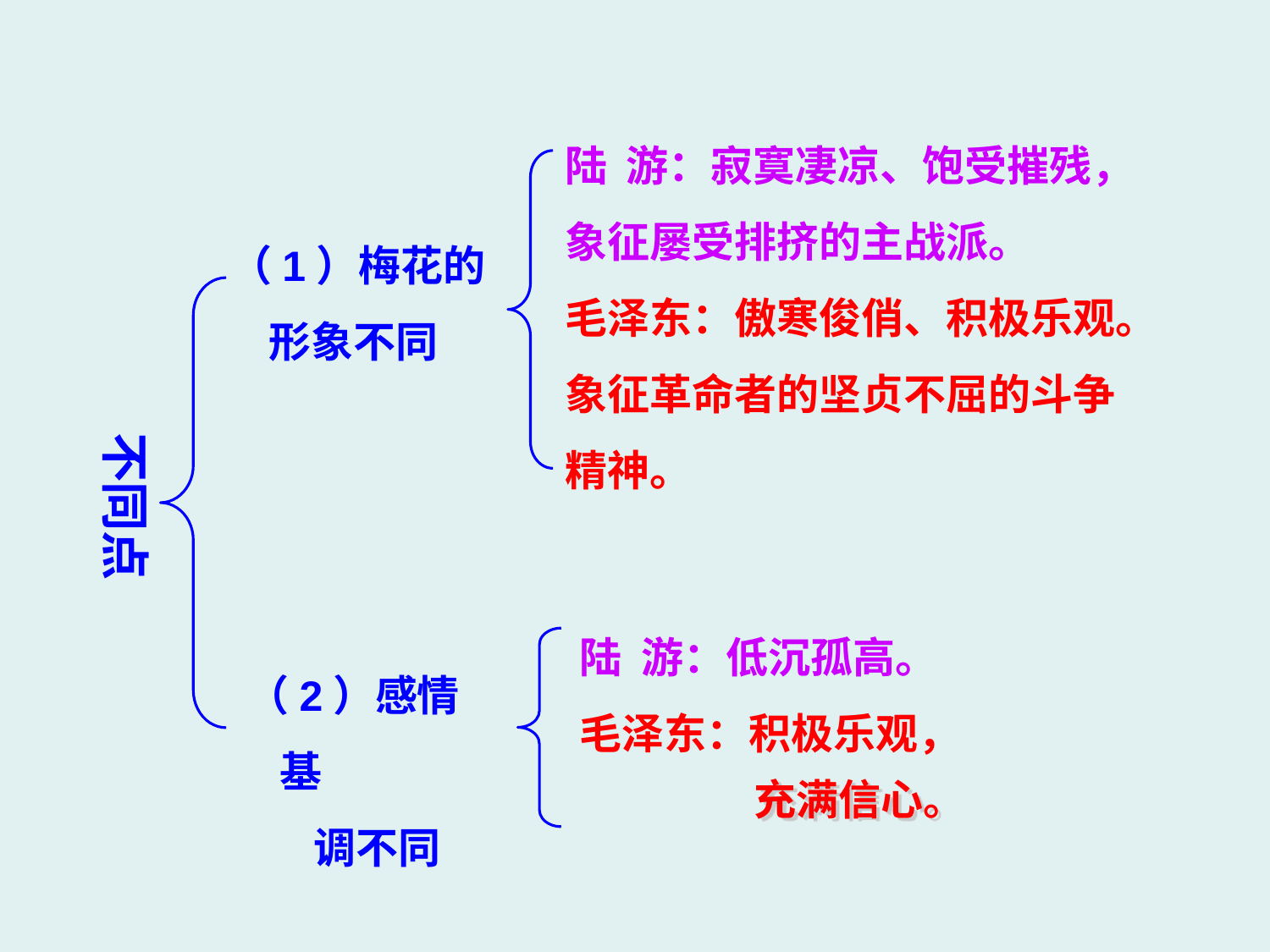

陆  游：寂寞凄凉、饱受摧残，象征屡受排挤的主战派。
毛泽东：傲寒俊俏、积极乐观。象征革命者的坚贞不屈的斗争精神。

（1）梅花的
   形象不同

不同点
陆  游：低沉孤高。
毛泽东：积极乐观，

（2）感情基
    调不同
充满信心。